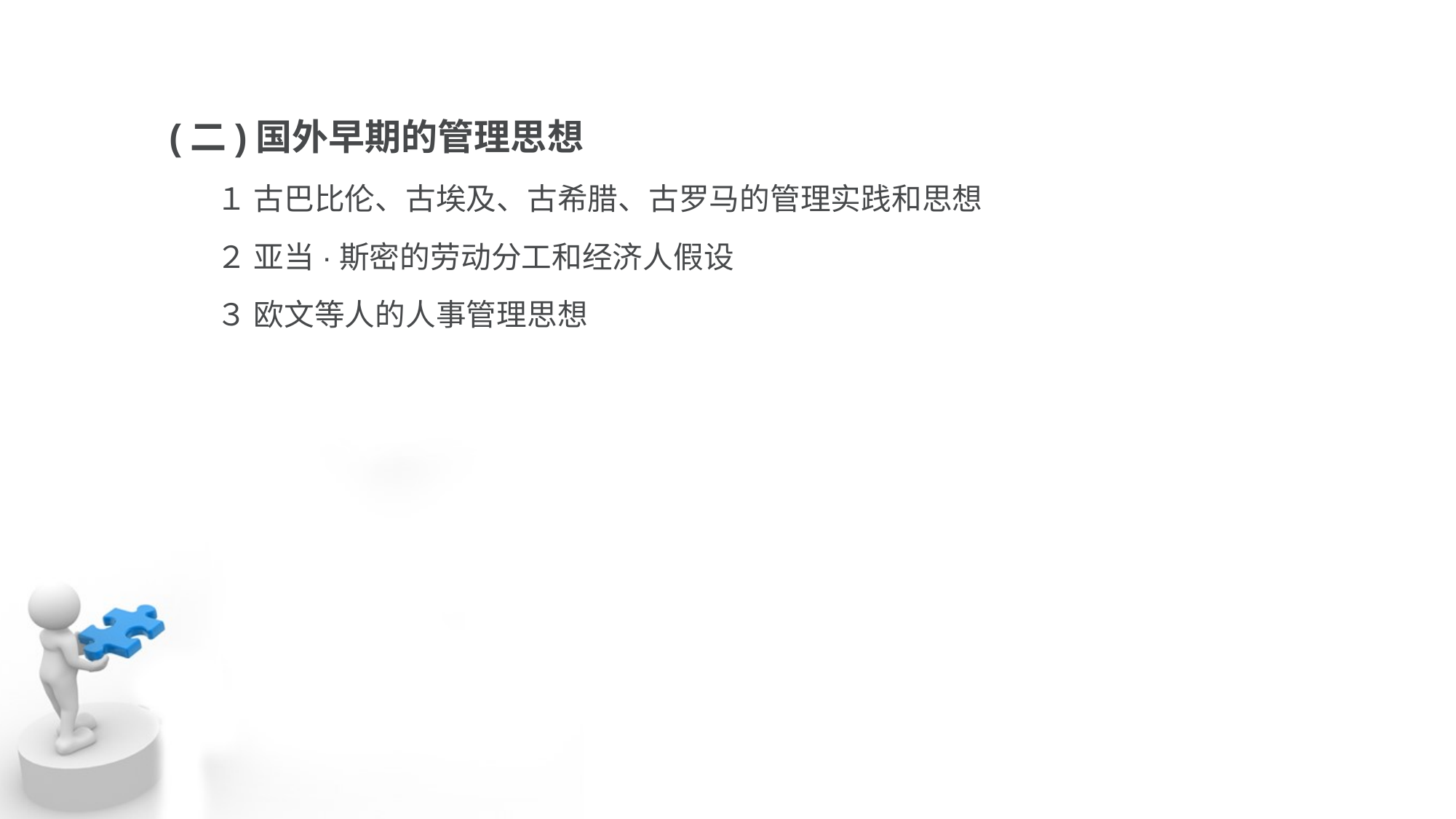

(二)国外早期的管理思想
      １ 古巴比伦、古埃及、古希腊、古罗马的管理实践和思想
      ２ 亚当·斯密的劳动分工和经济人假设
      ３ 欧文等人的人事管理思想